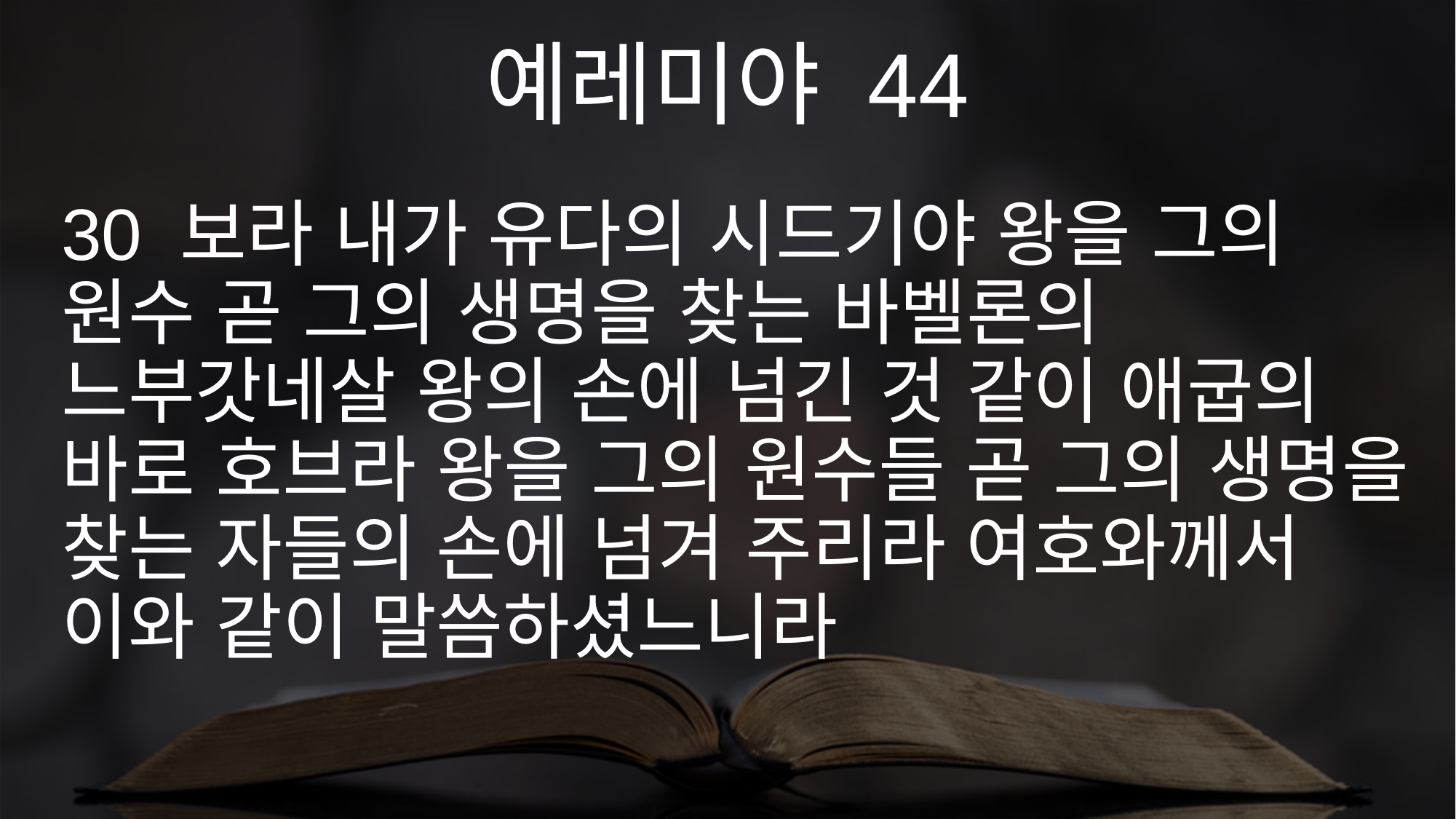

예레미야 44
30 보라 내가 유다의 시드기야 왕을 그의 원수 곧 그의 생명을 찾는 바벨론의 느부갓네살 왕의 손에 넘긴 것 같이 애굽의 바로 호브라 왕을 그의 원수들 곧 그의 생명을 찾는 자들의 손에 넘겨 주리라 여호와께서 이와 같이 말씀하셨느니라